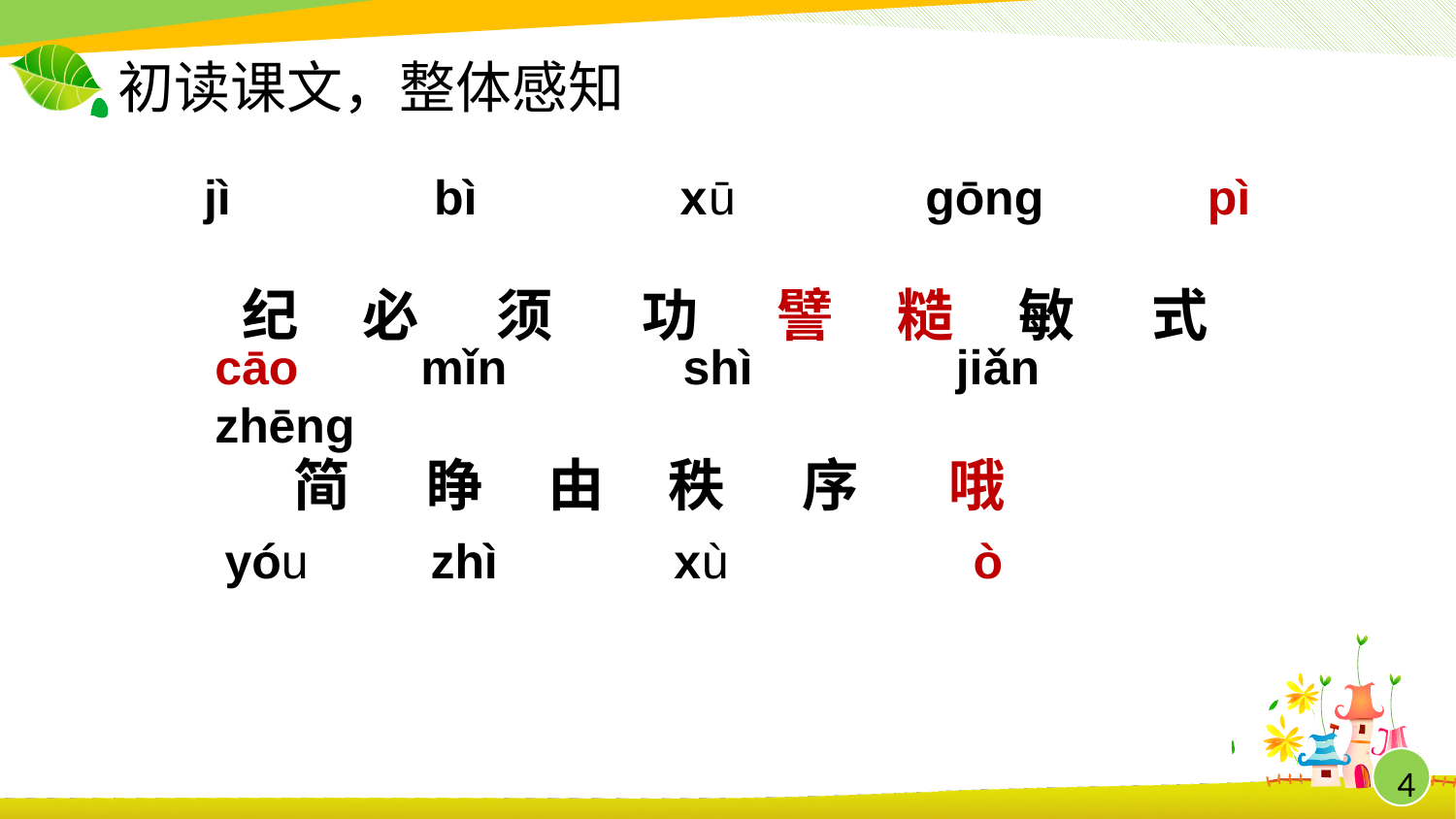

# 初读课文，整体感知
jì               bì               xū              gōng            pì
纪     必      须       功      譬     糙     敏      式       简      睁     由     秩      序       哦
cāo         mǐn             shì               jiǎn          zhēng
yóu         zhì             xù                  ò